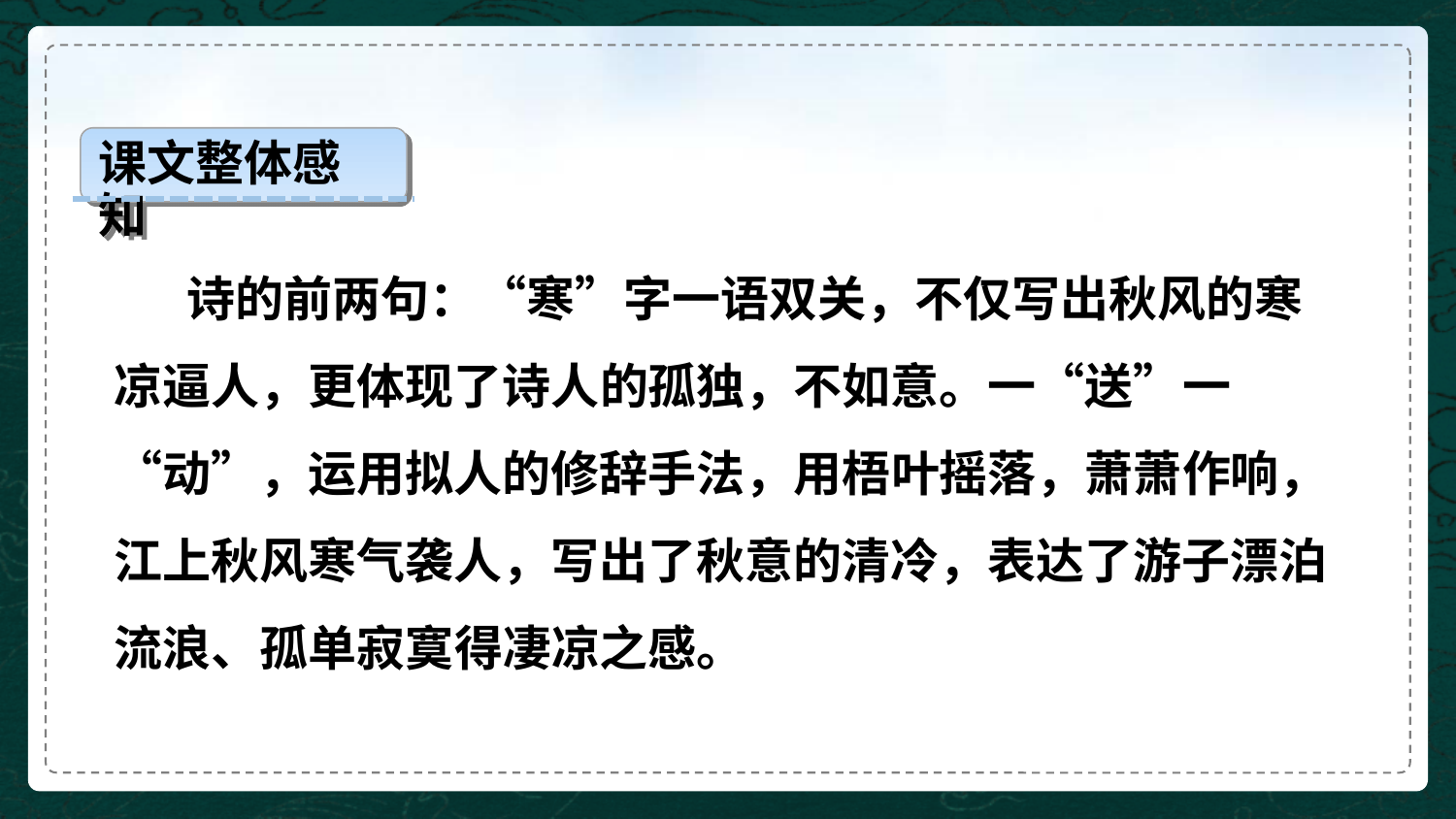

课文整体感知
诗的前两句：“寒”字一语双关，不仅写出秋风的寒凉逼人，更体现了诗人的孤独，不如意。一“送”一“动”，运用拟人的修辞手法，用梧叶摇落，萧萧作响，江上秋风寒气袭人，写出了秋意的清冷，表达了游子漂泊流浪、孤单寂寞得凄凉之感。